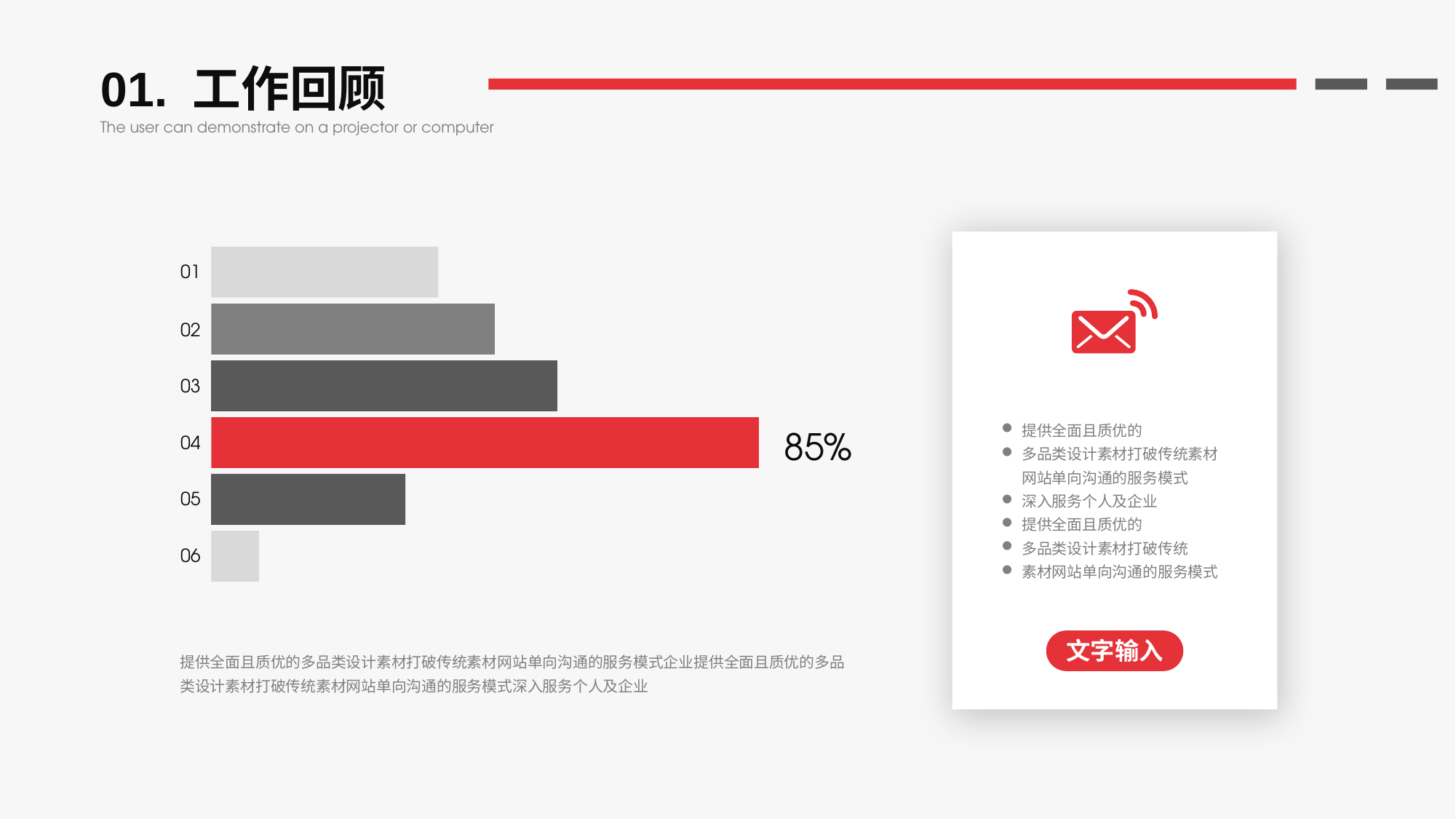

85%

02
03
04
05
06
01
01. 工作回顾
The user can demonstrate on a projector or computer

提供全面且质优的
多品类设计素材打破传统素材网站单向沟通的服务模式
深入服务个人及企业
提供全面且质优的
多品类设计素材打破传统
素材网站单向沟通的服务模式

文字输入
提供全面且质优的多品类设计素材打破传统素材网站单向沟通的服务模式企业提供全面且质优的多品类设计素材打破传统素材网站单向沟通的服务模式深入服务个人及企业